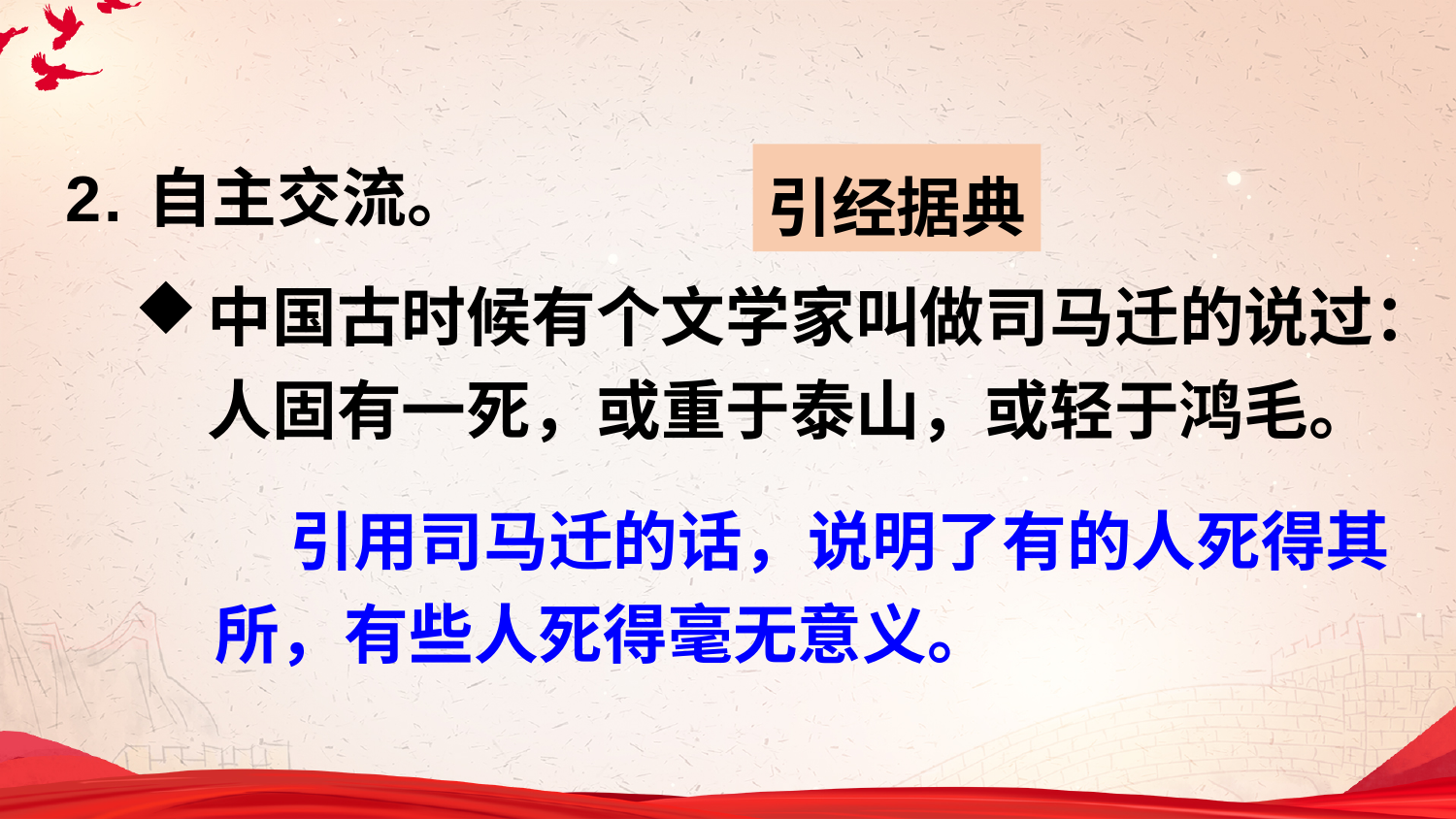

自主交流。
引经据典
中国古时候有个文学家叫做司马迁的说过：人固有一死，或重于泰山，或轻于鸿毛。
    引用司马迁的话，说明了有的人死得其所，有些人死得毫无意义。